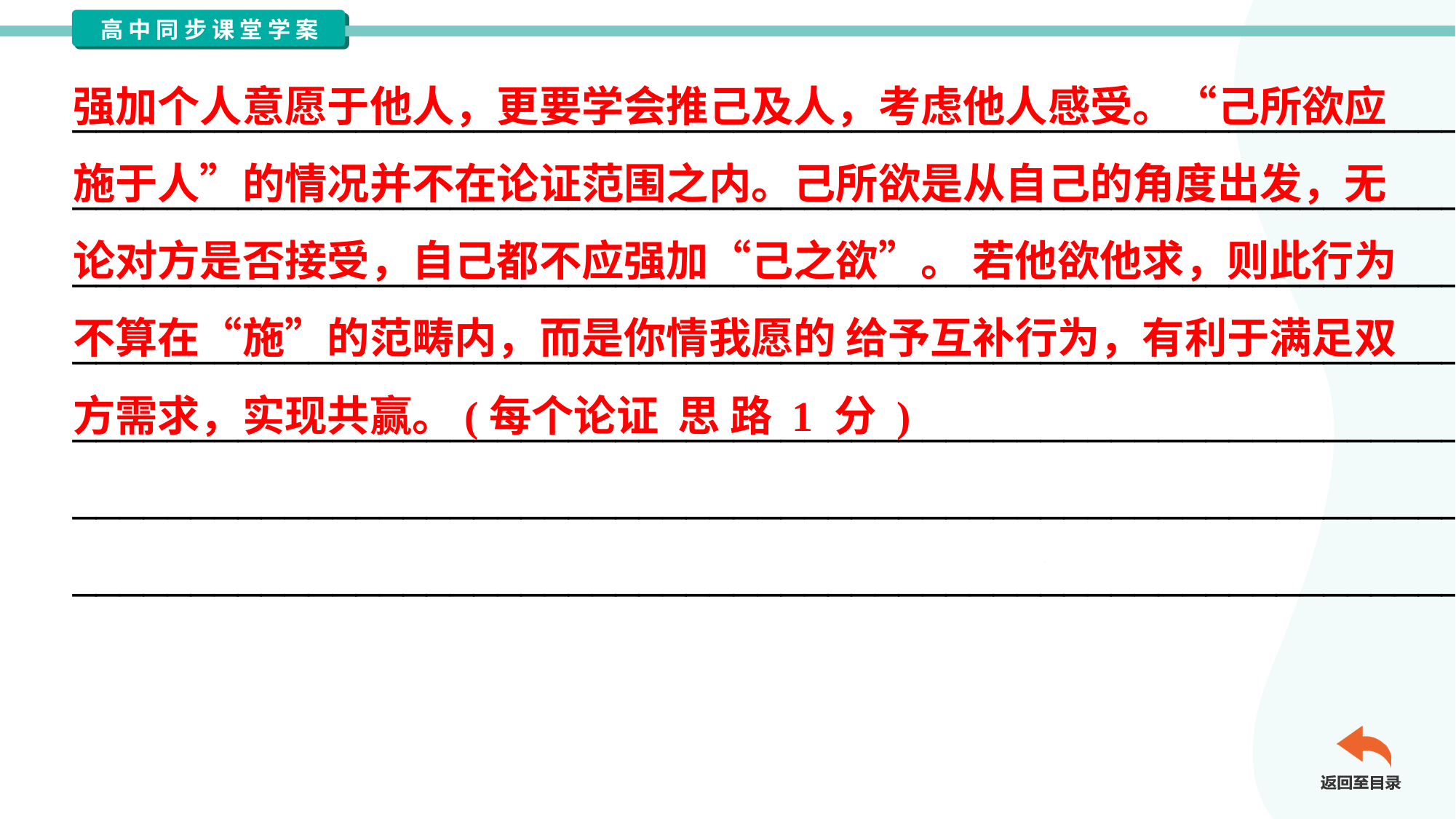

强加个人意愿于他人，更要学会推己及人，考虑他人感受。“己所欲应
施于人”的情况并不在论证范围之内。己所欲是从自己的角度出发，无
论对方是否接受，自己都不应强加“己之欲”。 若他欲他求，则此行为
不算在“施”的范畴内，而是你情我愿的 给予互补行为，有利于满足双
方需求，实现共赢。(每个论证  思 路 1 分 )

_____________________________________________________________
_____________________________________________________________
_____________________________________________________________
_____________________________________________________________
_____________________________________________________________
_____________________________________________________________
_____________________________________________________________